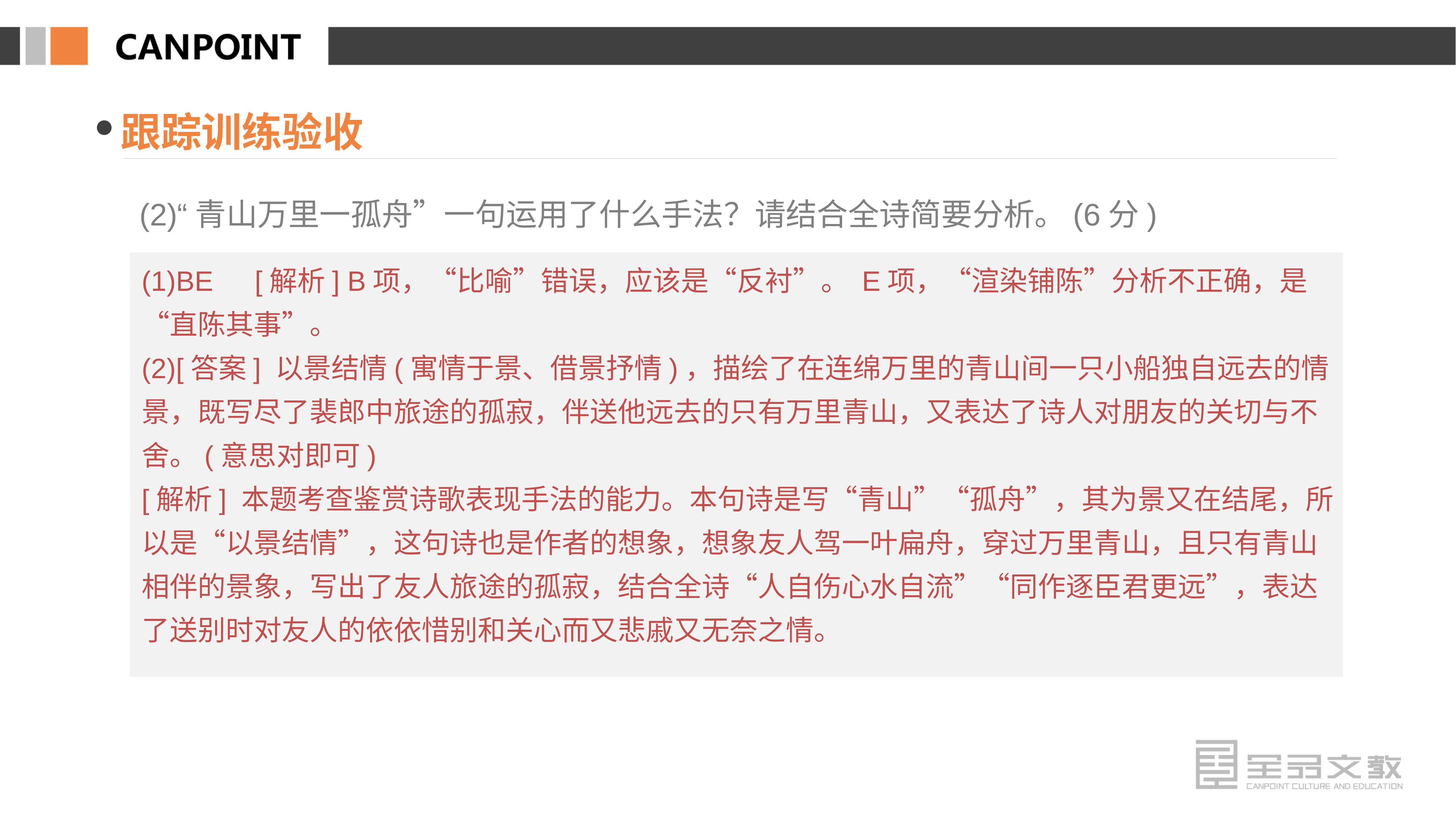

跟踪训练验收

 (2)“青山万里一孤舟”一句运用了什么手法？请结合全诗简要分析。(6分)
(1)BE　[解析] B项，“比喻”错误，应该是“反衬”。 E项，“渲染铺陈”分析不正确，是“直陈其事”。
(2)[答案] 以景结情(寓情于景、借景抒情)，描绘了在连绵万里的青山间一只小船独自远去的情景，既写尽了裴郎中旅途的孤寂，伴送他远去的只有万里青山，又表达了诗人对朋友的关切与不舍。(意思对即可)
[解析] 本题考查鉴赏诗歌表现手法的能力。本句诗是写“青山”“孤舟”，其为景又在结尾，所以是“以景结情”，这句诗也是作者的想象，想象友人驾一叶扁舟，穿过万里青山，且只有青山相伴的景象，写出了友人旅途的孤寂，结合全诗“人自伤心水自流”“同作逐臣君更远”，表达了送别时对友人的依依惜别和关心而又悲戚又无奈之情。